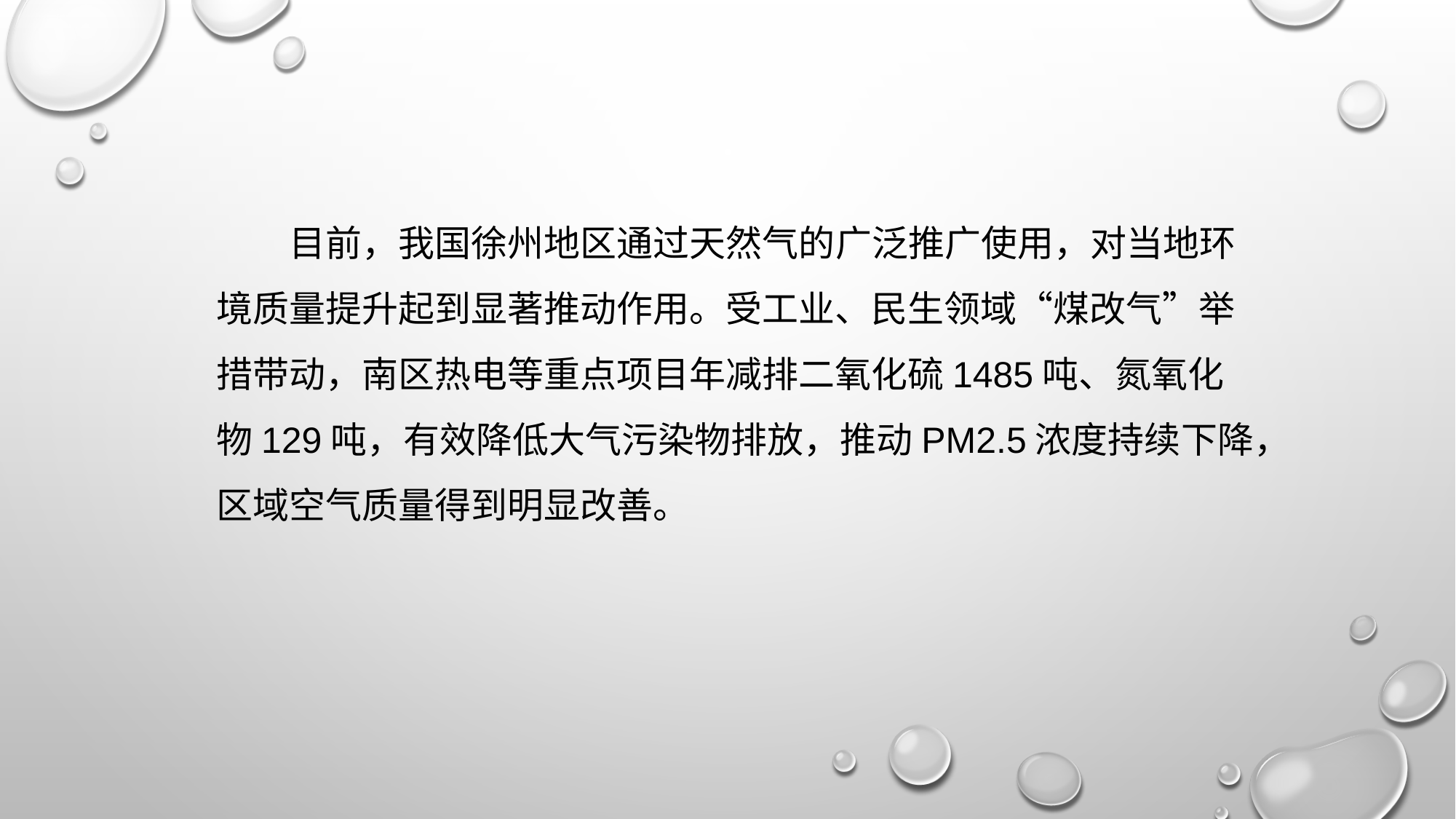

目前，我国徐州地区通过天然气的广泛推广使用，对当地环境质量提升起到显著推动作用。受工业、民生领域“煤改气”举措带动，南区热电等重点项目年减排二氧化硫1485吨、氮氧化物129吨，有效降低大气污染物排放，推动PM2.5浓度持续下降，区域空气质量得到明显改善。